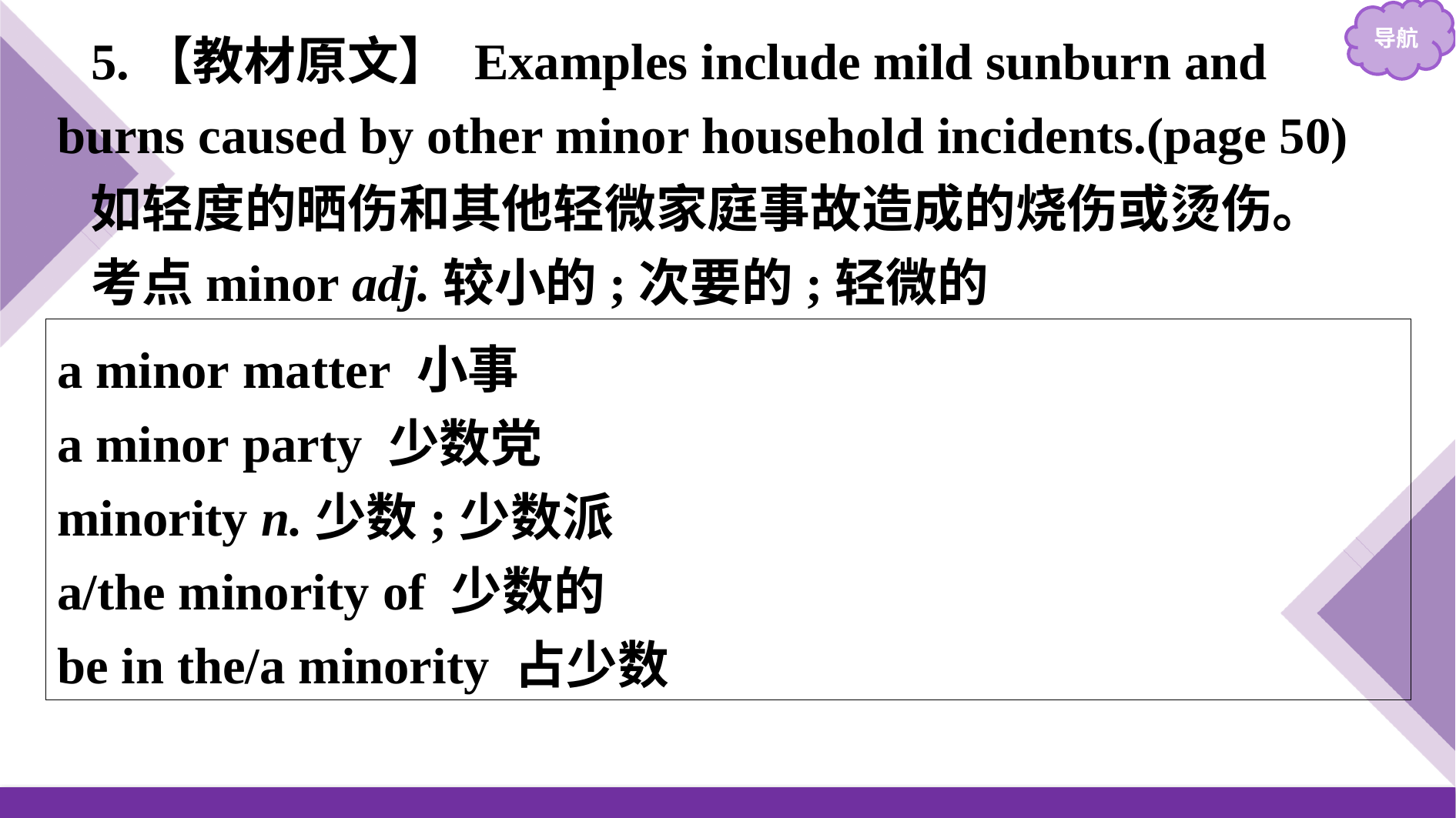

5.【教材原文】 Examples include mild sunburn and burns caused by other minor household incidents.(page 50)
如轻度的晒伤和其他轻微家庭事故造成的烧伤或烫伤。
考点minor adj.较小的;次要的;轻微的
a minor matter 小事
a minor party 少数党
minority n.少数;少数派
a/the minority of 少数的
be in the/a minority 占少数